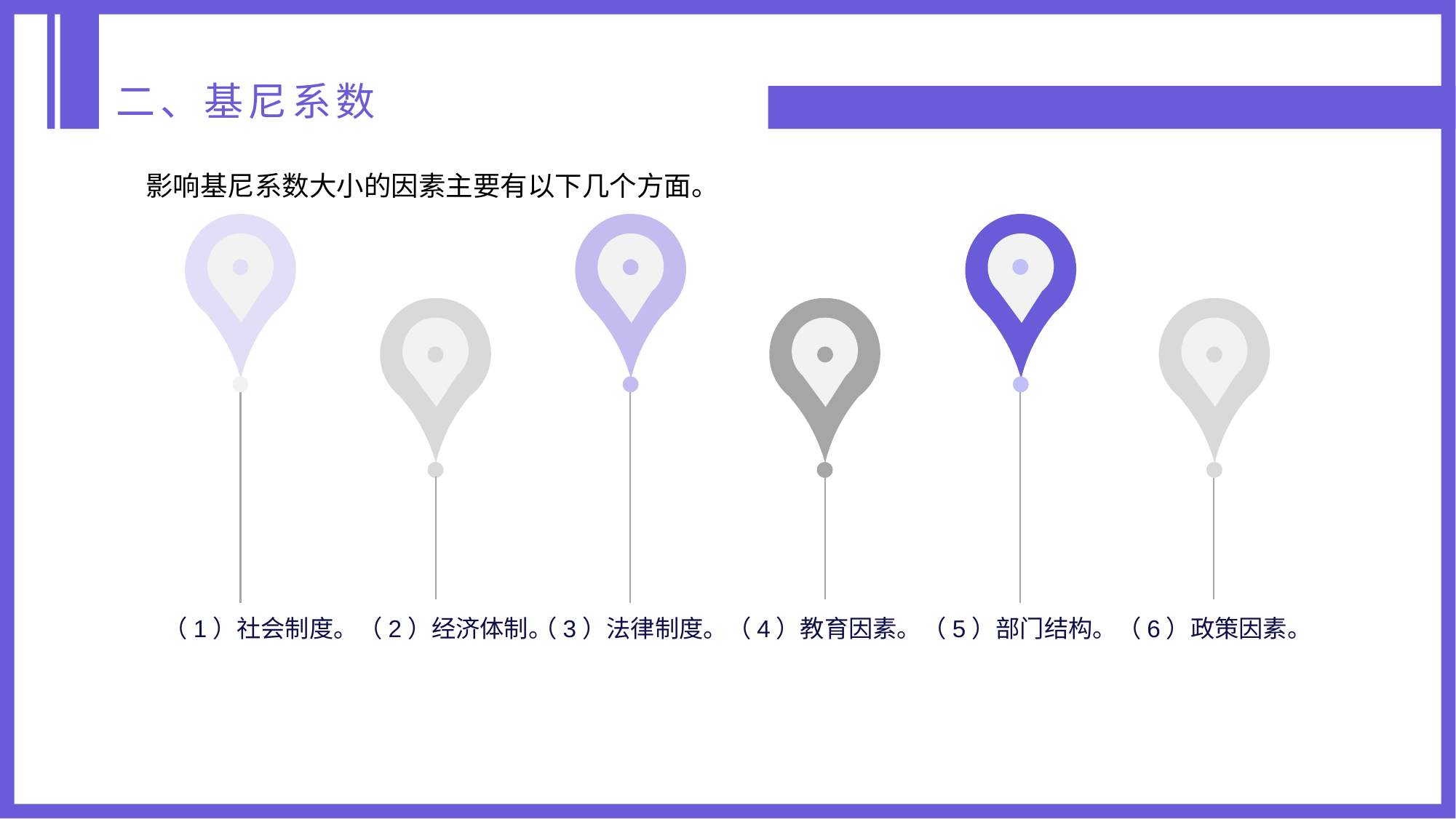

二、基尼系数
影响基尼系数大小的因素主要有以下几个方面。

（1）社会制度。

（3）法律制度。

（5）部门结构。

（2）经济体制。

（4）教育因素。

（6）政策因素。